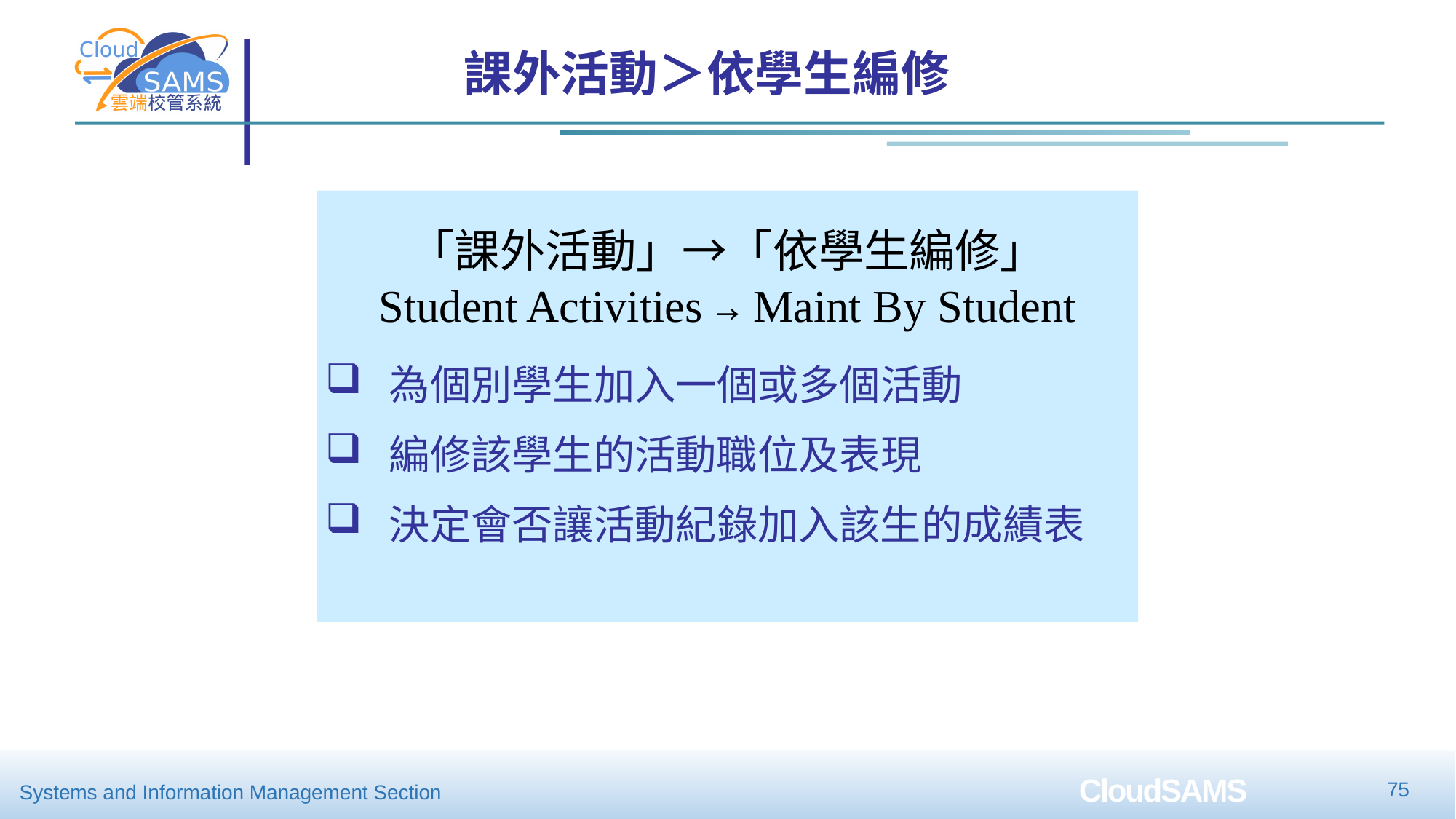

課外活動＞依學生編修
「課外活動」→「依學生編修」
Student Activities → Maint By Student
為個別學生加入一個或多個活動
編修該學生的活動職位及表現
決定會否讓活動紀錄加入該生的成績表

75